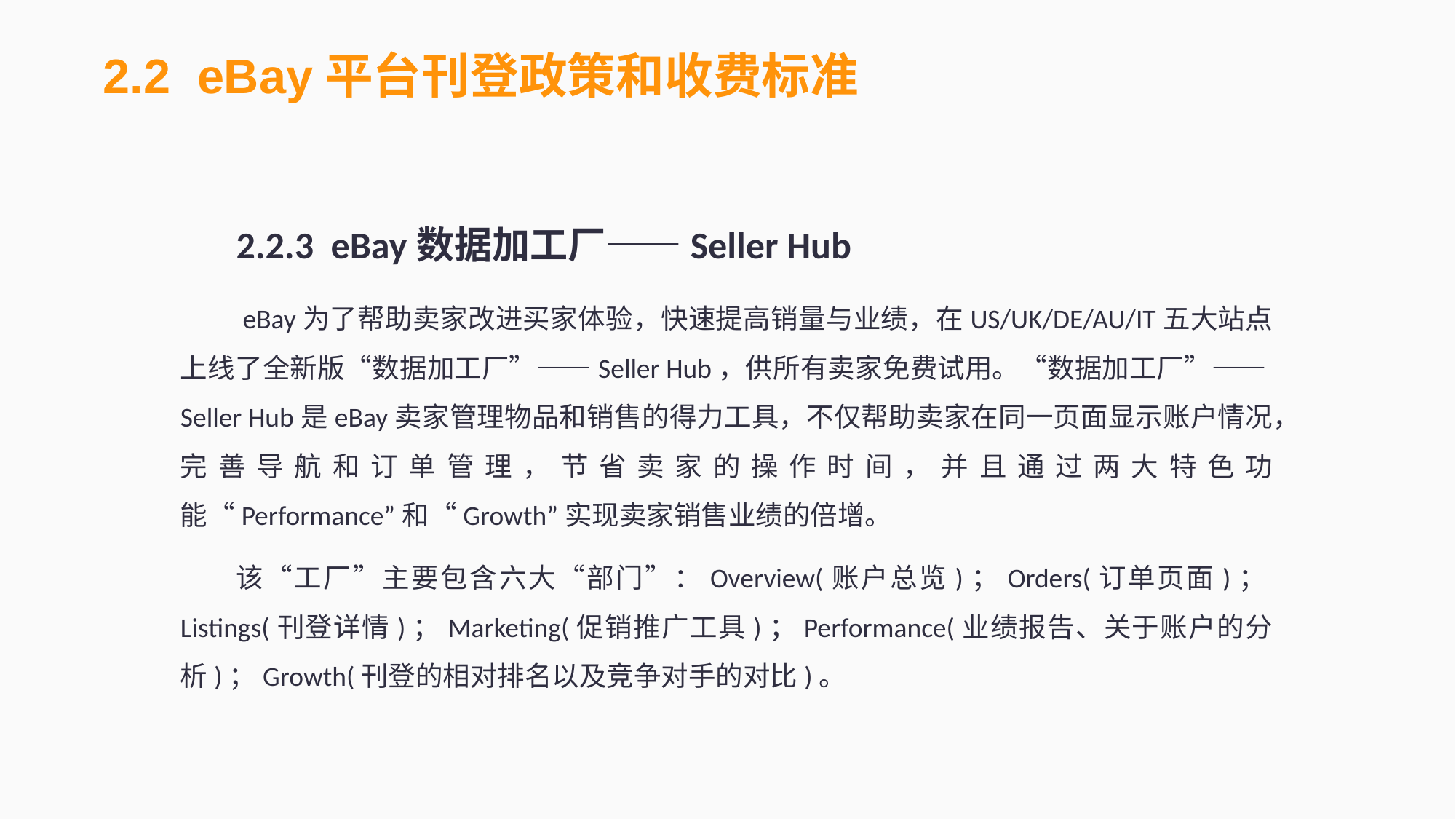

2.2  eBay平台刊登政策和收费标准
2.2.3  eBay数据加工厂——Seller Hub
 eBay为了帮助卖家改进买家体验，快速提高销量与业绩，在US/UK/DE/AU/IT五大站点上线了全新版“数据加工厂”——Seller Hub，供所有卖家免费试用。“数据加工厂”——Seller Hub是eBay卖家管理物品和销售的得力工具，不仅帮助卖家在同一页面显示账户情况，完善导航和订单管理，节省卖家的操作时间，并且通过两大特色功能“Performance”和“Growth”实现卖家销售业绩的倍增。
该“工厂”主要包含六大“部门”：Overview(账户总览)；Orders(订单页面)；Listings(刊登详情)；Marketing(促销推广工具)；Performance(业绩报告、关于账户的分析)；Growth(刊登的相对排名以及竞争对手的对比)。